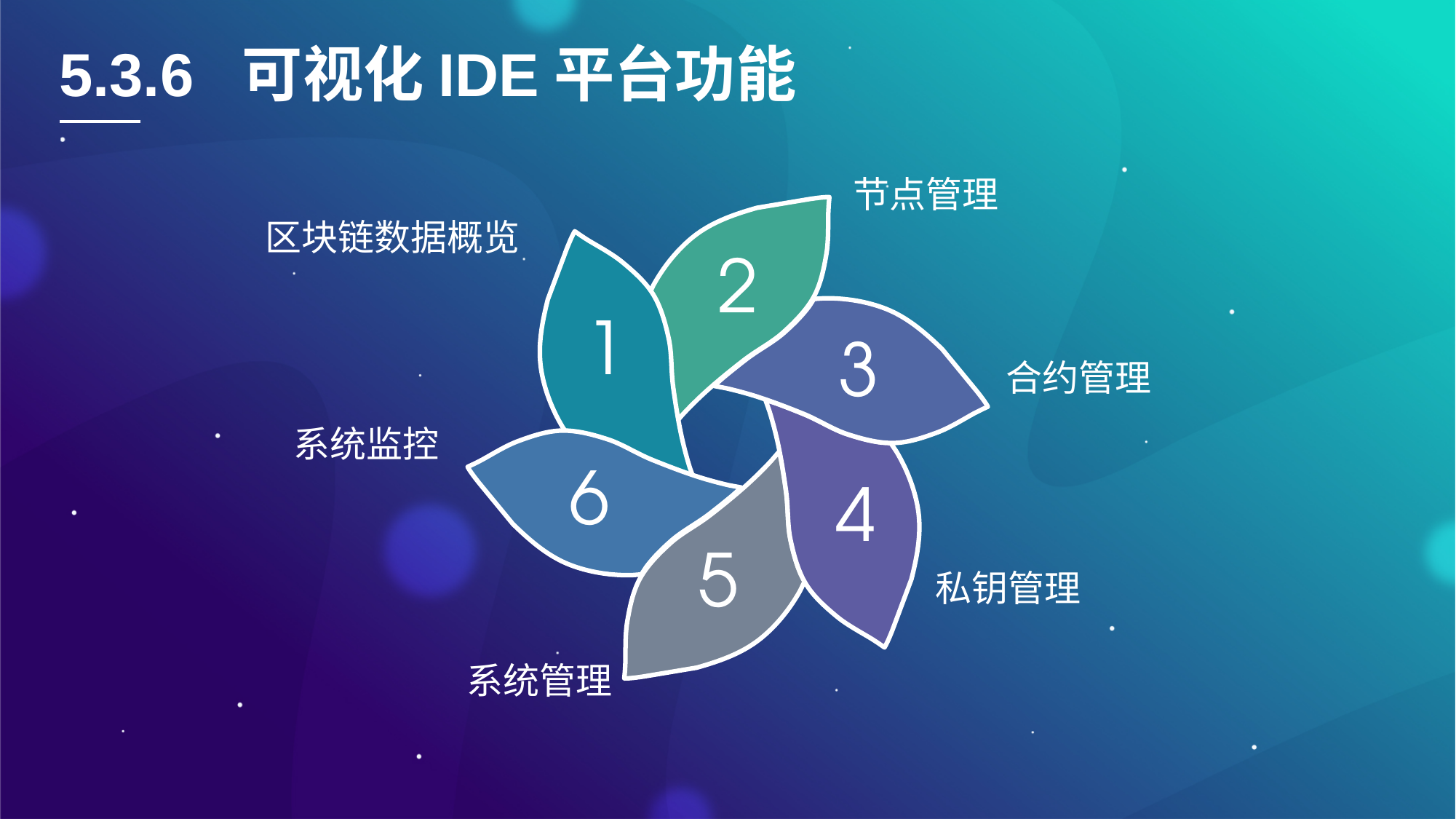

5.3.6  可视化IDE平台功能
节点管理

区块链数据概览
2
1
3
合约管理
系统监控
6
4
5
私钥管理
系统管理